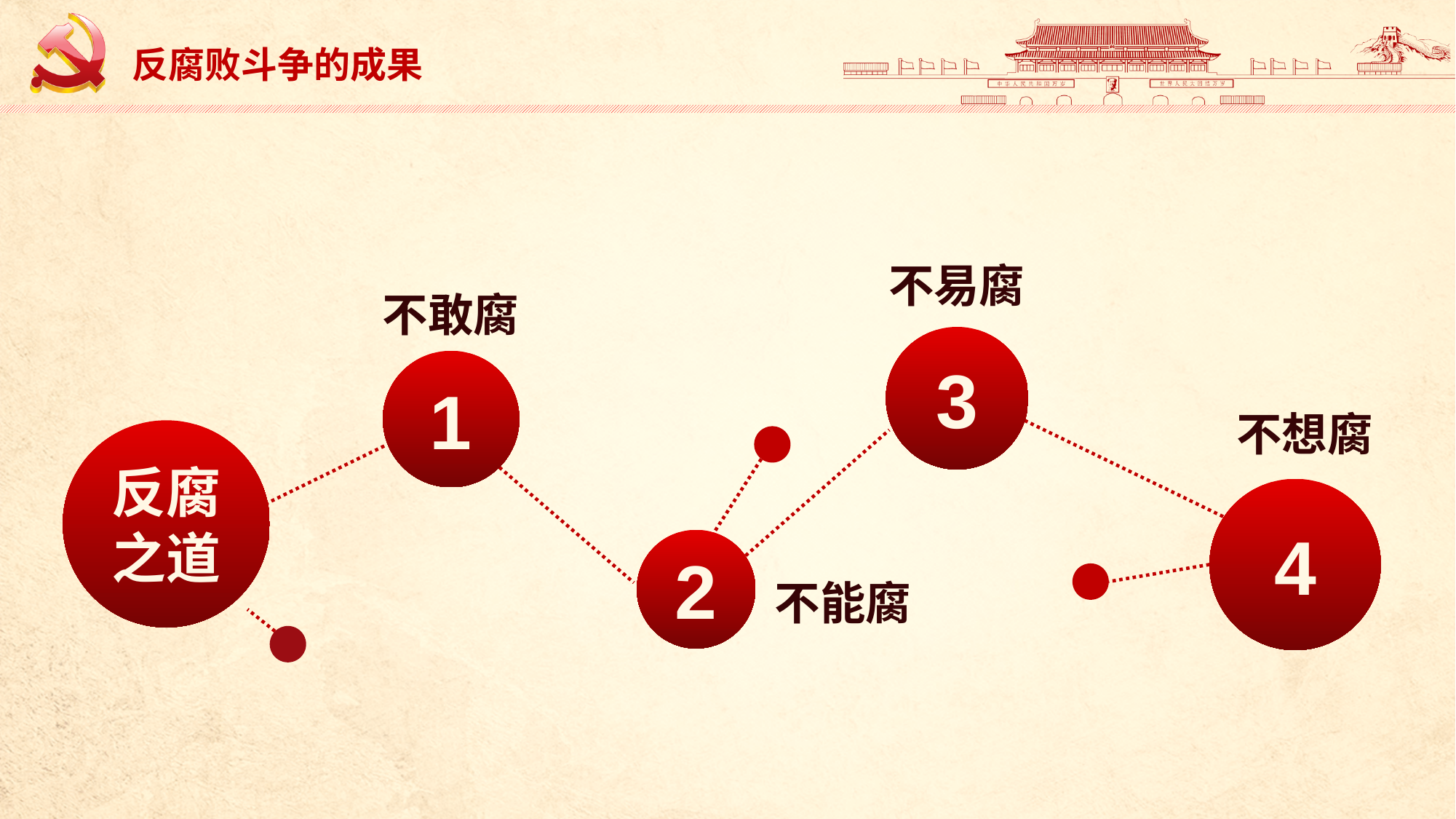

反腐败斗争的成果
不易腐
不敢腐
3
1
不想腐
反腐
之道

4
2

不能腐